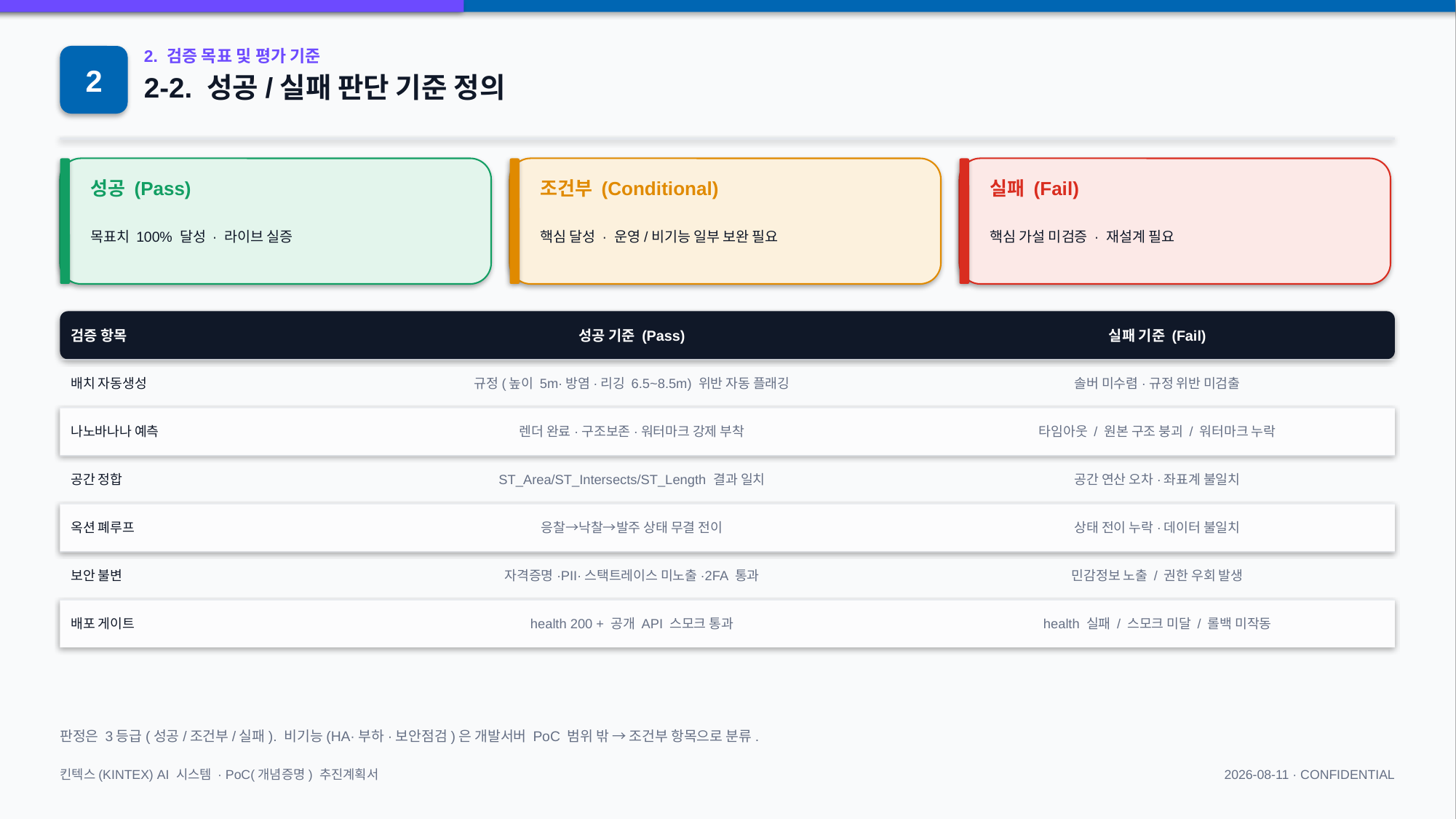

2
2. 검증 목표 및 평가 기준
2-2. 성공/실패 판단 기준 정의

성공 (Pass)
조건부 (Conditional)
실패 (Fail)
목표치 100% 달성 · 라이브 실증
핵심 달성 · 운영/비기능 일부 보완 필요
핵심 가설 미검증 · 재설계 필요

검증 항목
성공 기준 (Pass)
실패 기준 (Fail)

배치 자동생성
규정(높이 5m·방염·리깅 6.5~8.5m) 위반 자동 플래깅
솔버 미수렴·규정 위반 미검출

나노바나나 예측
렌더 완료·구조보존·워터마크 강제 부착
타임아웃 / 원본 구조 붕괴 / 워터마크 누락

공간 정합
ST_Area/ST_Intersects/ST_Length 결과 일치
공간 연산 오차·좌표계 불일치

옥션 폐루프
응찰→낙찰→발주 상태 무결 전이
상태 전이 누락·데이터 불일치

보안 불변
자격증명·PII·스택트레이스 미노출·2FA 통과
민감정보 노출 / 권한 우회 발생

배포 게이트
health 200 + 공개 API 스모크 통과
health 실패 / 스모크 미달 / 롤백 미작동
판정은 3등급(성공/조건부/실패). 비기능(HA·부하·보안점검)은 개발서버 PoC 범위 밖 → 조건부 항목으로 분류.